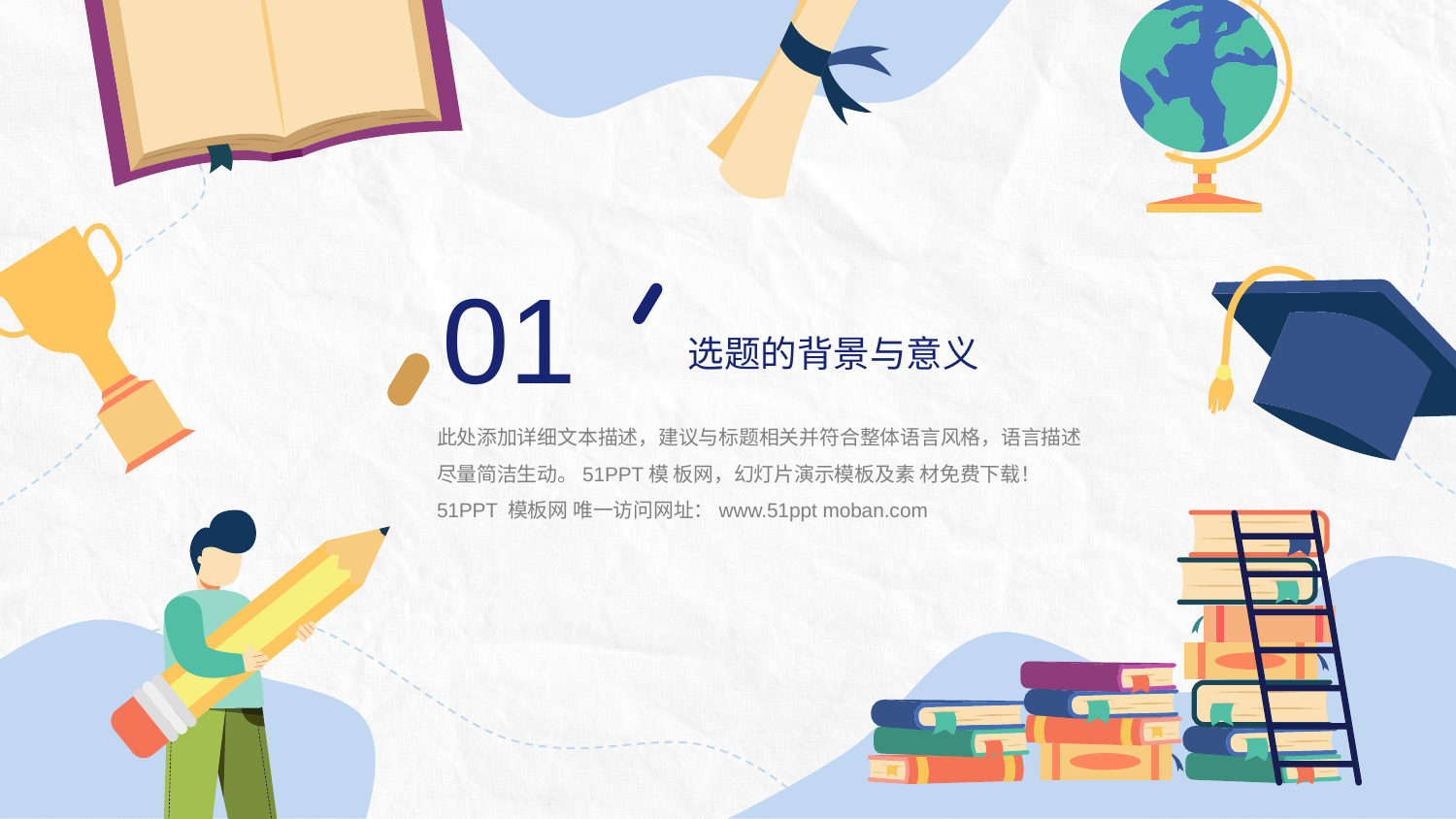

01

选题的背景与意义

此处添加详细文本描述，建议与标题相关并符合整体语言风格，语言描述尽量简洁生动。51PPT模 板网，幻灯片演示模板及素 材免费下载！
51PPT 模板网 唯一访问网址：www.51ppt moban.com